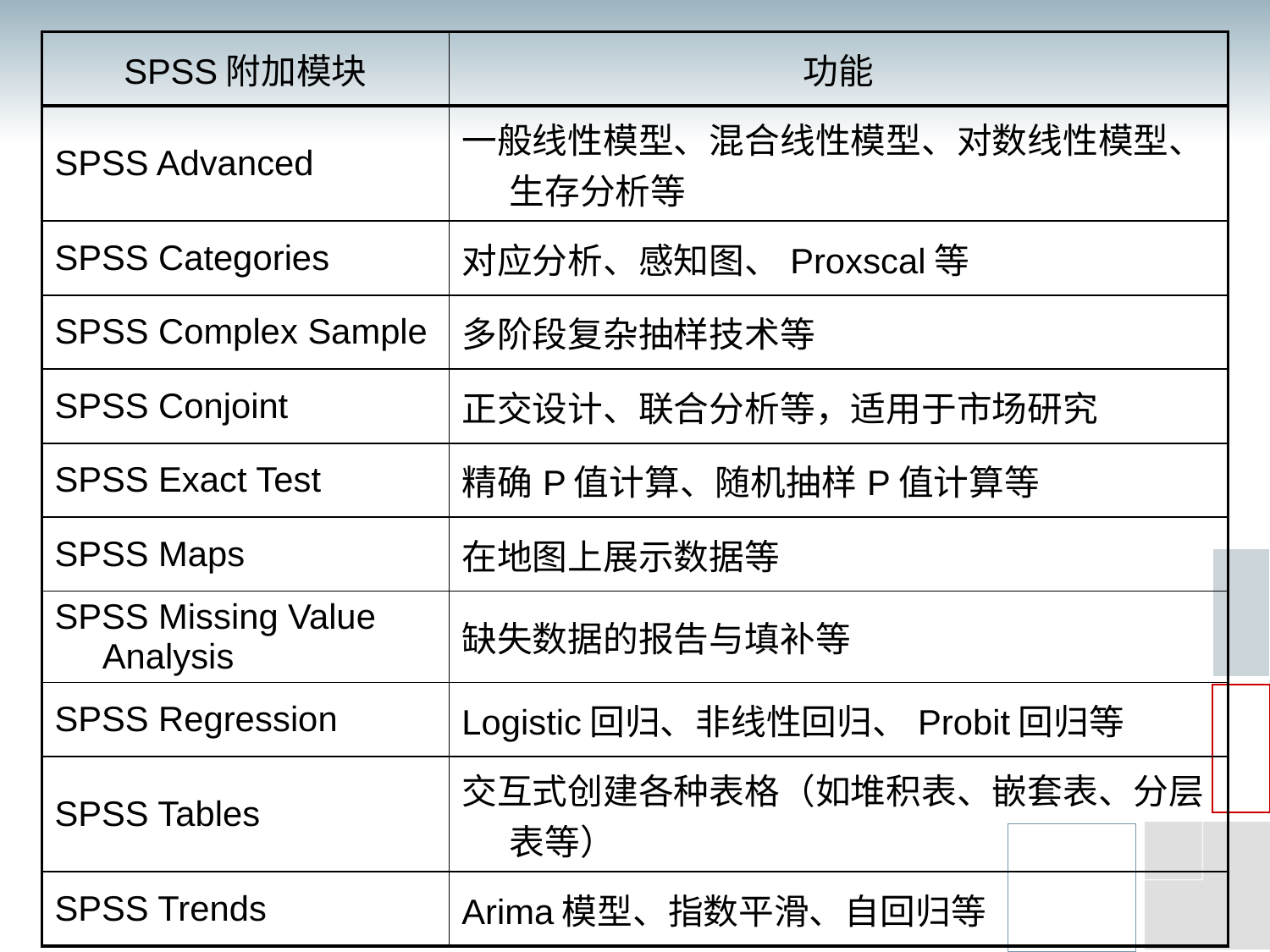

| SPSS附加模块 | 功能 |
| --- | --- |
| SPSS Advanced | 一般线性模型、混合线性模型、对数线性模型、生存分析等 |
| SPSS Categories | 对应分析、感知图、Proxscal等 |
| SPSS Complex Sample | 多阶段复杂抽样技术等 |
| SPSS Conjoint | 正交设计、联合分析等，适用于市场研究 |
| SPSS Exact Test | 精确P值计算、随机抽样P值计算等 |
| SPSS Maps | 在地图上展示数据等 |
| SPSS Missing Value Analysis | 缺失数据的报告与填补等 |
| SPSS Regression | Logistic回归、非线性回归、Probit回归等 |
| SPSS Tables | 交互式创建各种表格（如堆积表、嵌套表、分层表等） |
| SPSS Trends | Arima模型、指数平滑、自回归等 |